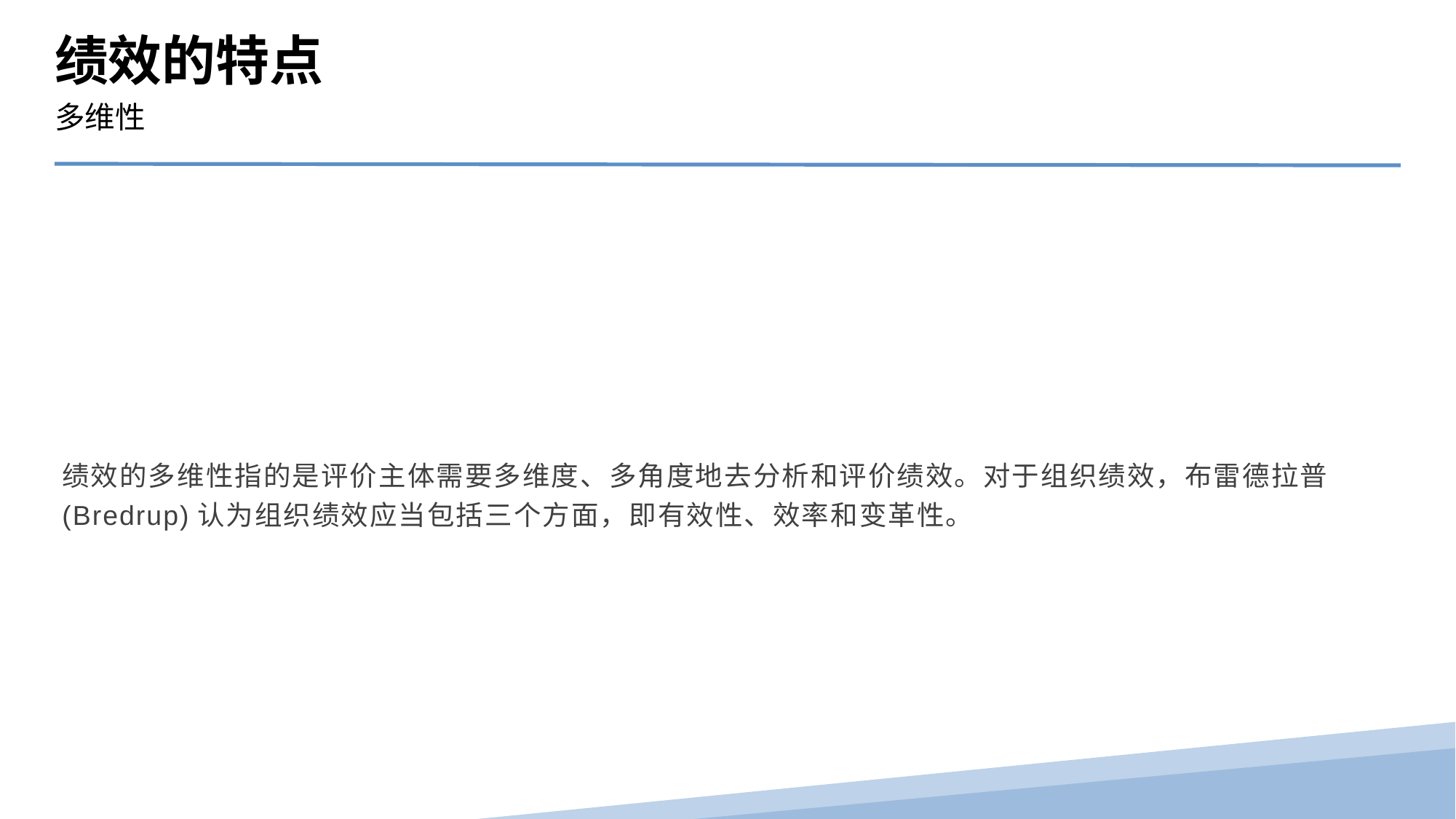

绩效的特点
多维性
绩效的多维性指的是评价主体需要多维度、多角度地去分析和评价绩效。对于组织绩效，布雷德拉普(Bredrup)认为组织绩效应当包括三个方面，即有效性、效率和变革性。